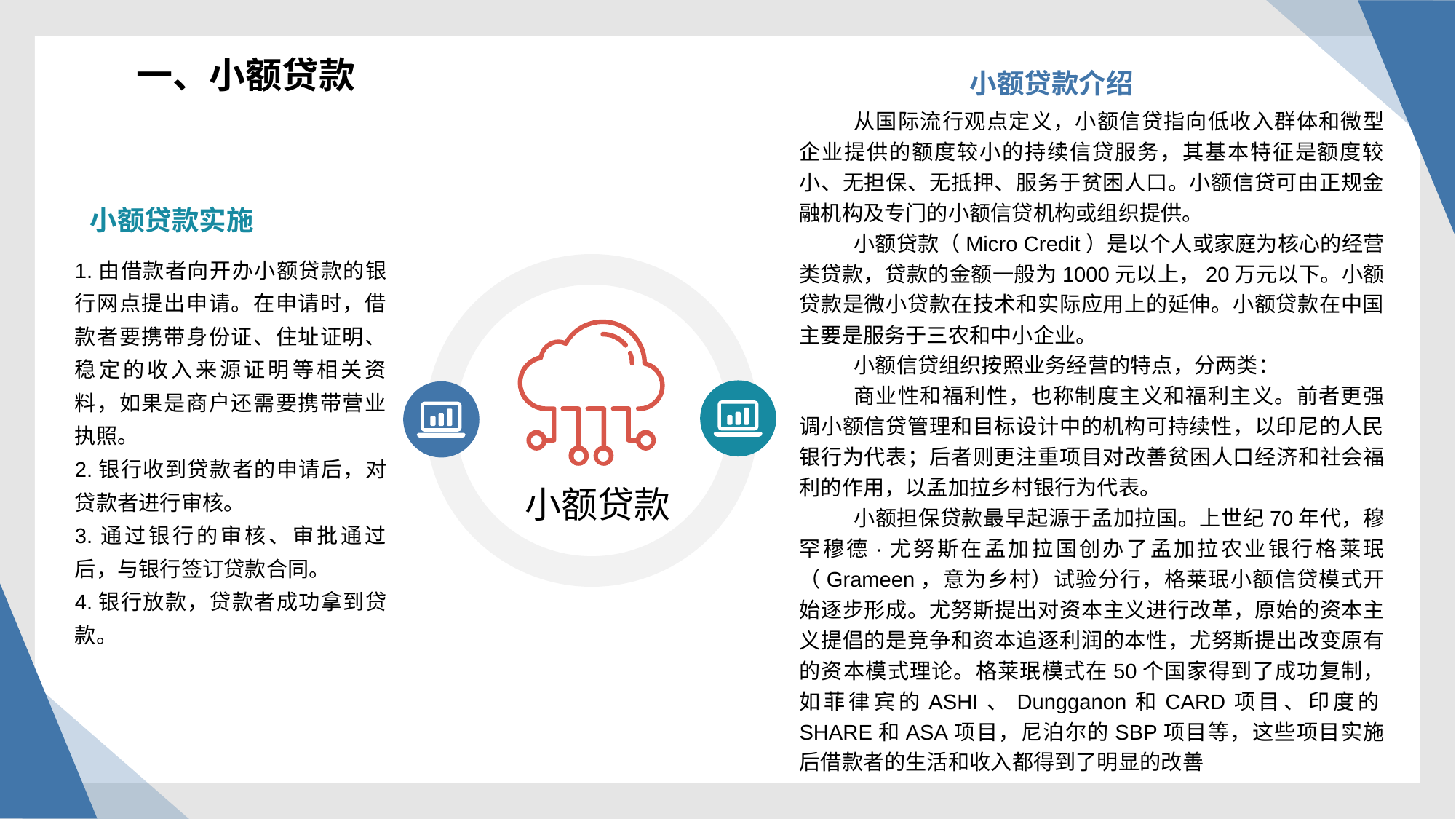

一、小额贷款
小额贷款介绍
从国际流行观点定义，小额信贷指向低收入群体和微型企业提供的额度较小的持续信贷服务，其基本特征是额度较小、无担保、无抵押、服务于贫困人口。小额信贷可由正规金融机构及专门的小额信贷机构或组织提供。
小额贷款（Micro Credit）是以个人或家庭为核心的经营类贷款，贷款的金额一般为1000元以上，20万元以下。小额贷款是微小贷款在技术和实际应用上的延伸。小额贷款在中国主要是服务于三农和中小企业。
小额信贷组织按照业务经营的特点，分两类：
商业性和福利性，也称制度主义和福利主义。前者更强调小额信贷管理和目标设计中的机构可持续性，以印尼的人民银行为代表；后者则更注重项目对改善贫困人口经济和社会福利的作用，以孟加拉乡村银行为代表。
小额担保贷款最早起源于孟加拉国。上世纪70年代，穆罕穆德·尤努斯在孟加拉国创办了孟加拉农业银行格莱珉（Grameen，意为乡村）试验分行，格莱珉小额信贷模式开始逐步形成。尤努斯提出对资本主义进行改革，原始的资本主义提倡的是竞争和资本追逐利润的本性，尤努斯提出改变原有的资本模式理论。格莱珉模式在50个国家得到了成功复制，如菲律宾的ASHI、Dungganon和CARD项目、印度的SHARE和ASA项目，尼泊尔的SBP项目等，这些项目实施后借款者的生活和收入都得到了明显的改善

小额贷款实施
1.由借款者向开办小额贷款的银行网点提出申请。在申请时，借款者要携带身份证、住址证明、稳定的收入来源证明等相关资料，如果是商户还需要携带营业执照。
2.银行收到贷款者的申请后，对贷款者进行审核。
3.通过银行的审核、审批通过后，与银行签订贷款合同。
4.银行放款，贷款者成功拿到贷款。

小额贷款